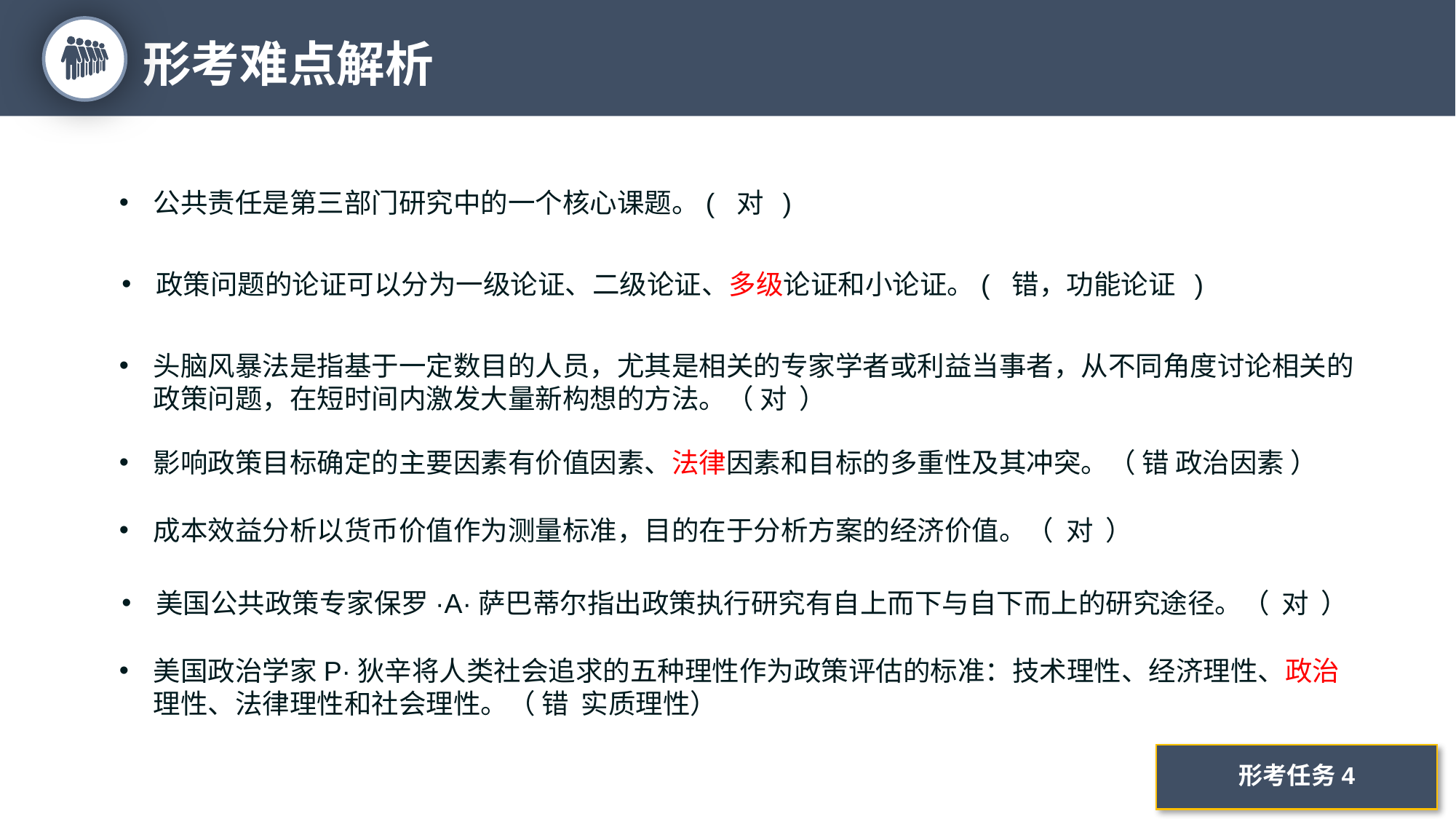

形考难点解析

22
公共责任是第三部门研究中的一个核心课题。(  对  )
政策问题的论证可以分为一级论证、二级论证、多级论证和小论证。(  错，功能论证  )
头脑风暴法是指基于一定数目的人员，尤其是相关的专家学者或利益当事者，从不同角度讨论相关的政策问题，在短时间内激发大量新构想的方法。（ 对  ）
影响政策目标确定的主要因素有价值因素、法律因素和目标的多重性及其冲突。（ 错 政治因素 ）
成本效益分析以货币价值作为测量标准，目的在于分析方案的经济价值。（  对  ）
美国公共政策专家保罗·A·萨巴蒂尔指出政策执行研究有自上而下与自下而上的研究途径。（  对  ）
美国政治学家P·狄辛将人类社会追求的五种理性作为政策评估的标准：技术理性、经济理性、政治理性、法律理性和社会理性。（ 错  实质理性）
形考任务4